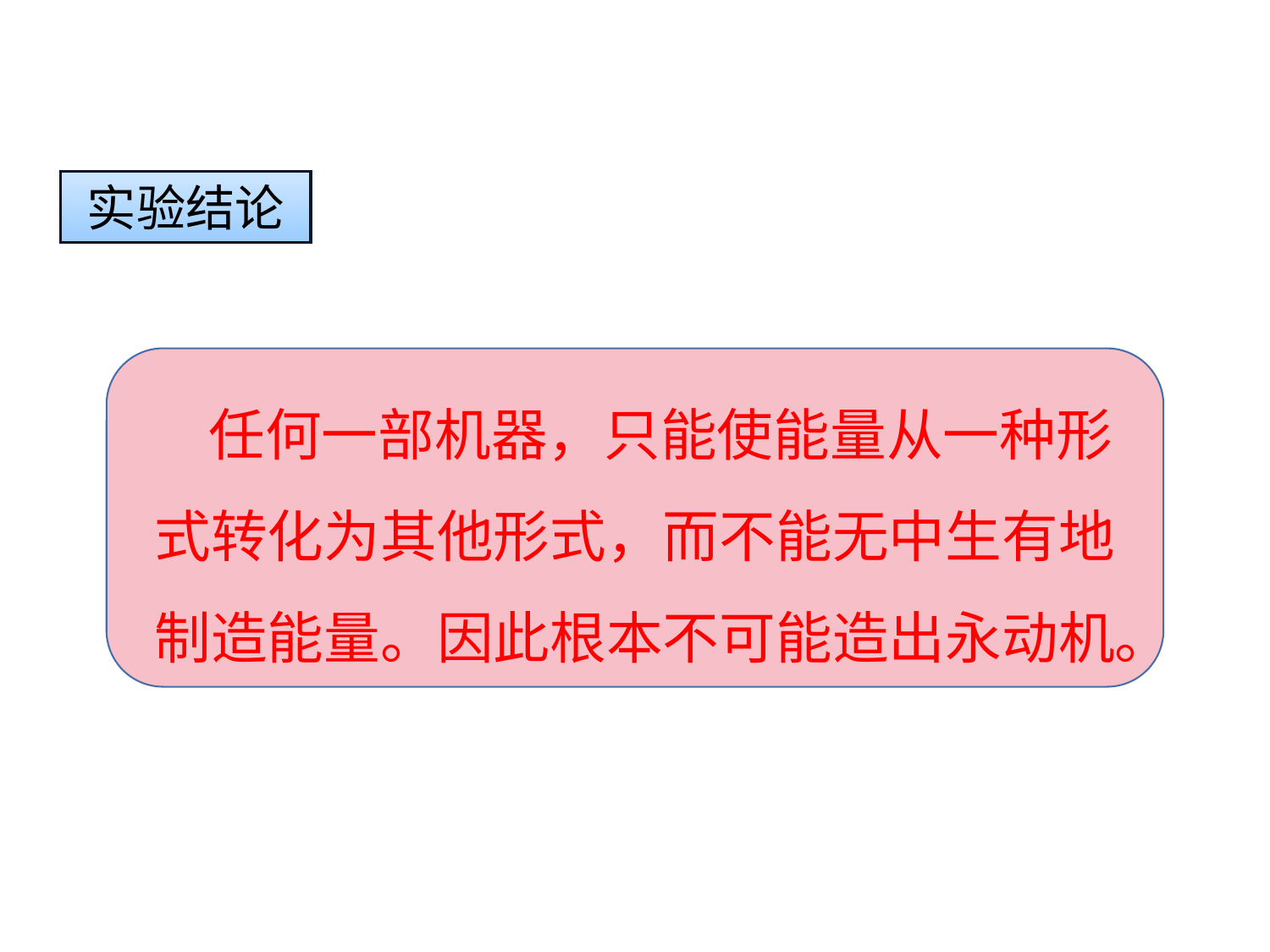

实验结论
   任何一部机器，只能使能量从一种形式转化为其他形式，而不能无中生有地制造能量。因此根本不可能造出永动机。